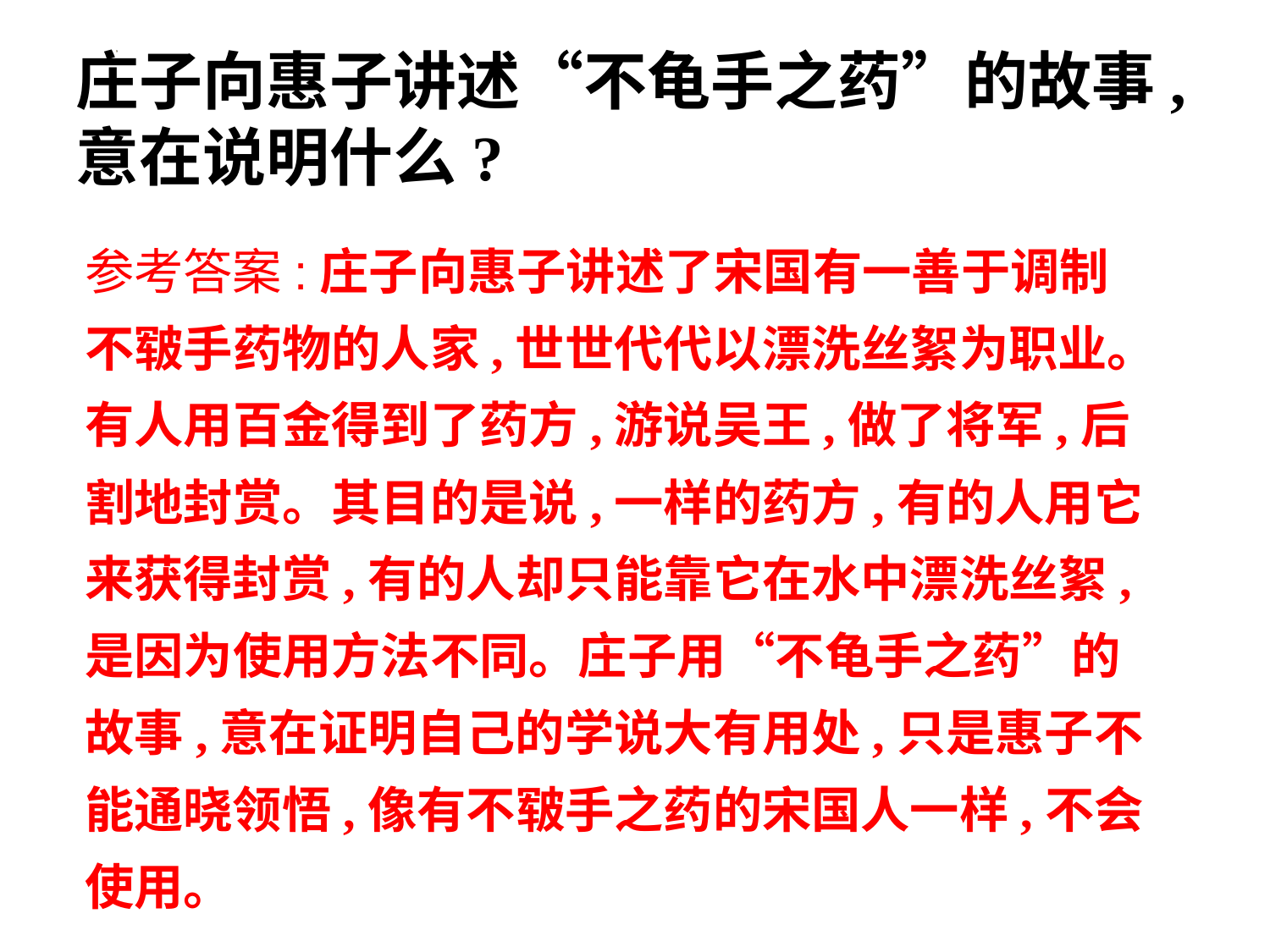

# 庄子向惠子讲述“不龟手之药”的故事,意在说明什么?
参考答案:庄子向惠子讲述了宋国有一善于调制不皲手药物的人家,世世代代以漂洗丝絮为职业。有人用百金得到了药方,游说吴王,做了将军,后割地封赏。其目的是说,一样的药方,有的人用它来获得封赏,有的人却只能靠它在水中漂洗丝絮,是因为使用方法不同。庄子用“不龟手之药”的故事,意在证明自己的学说大有用处,只是惠子不能通晓领悟,像有不皲手之药的宋国人一样,不会使用。